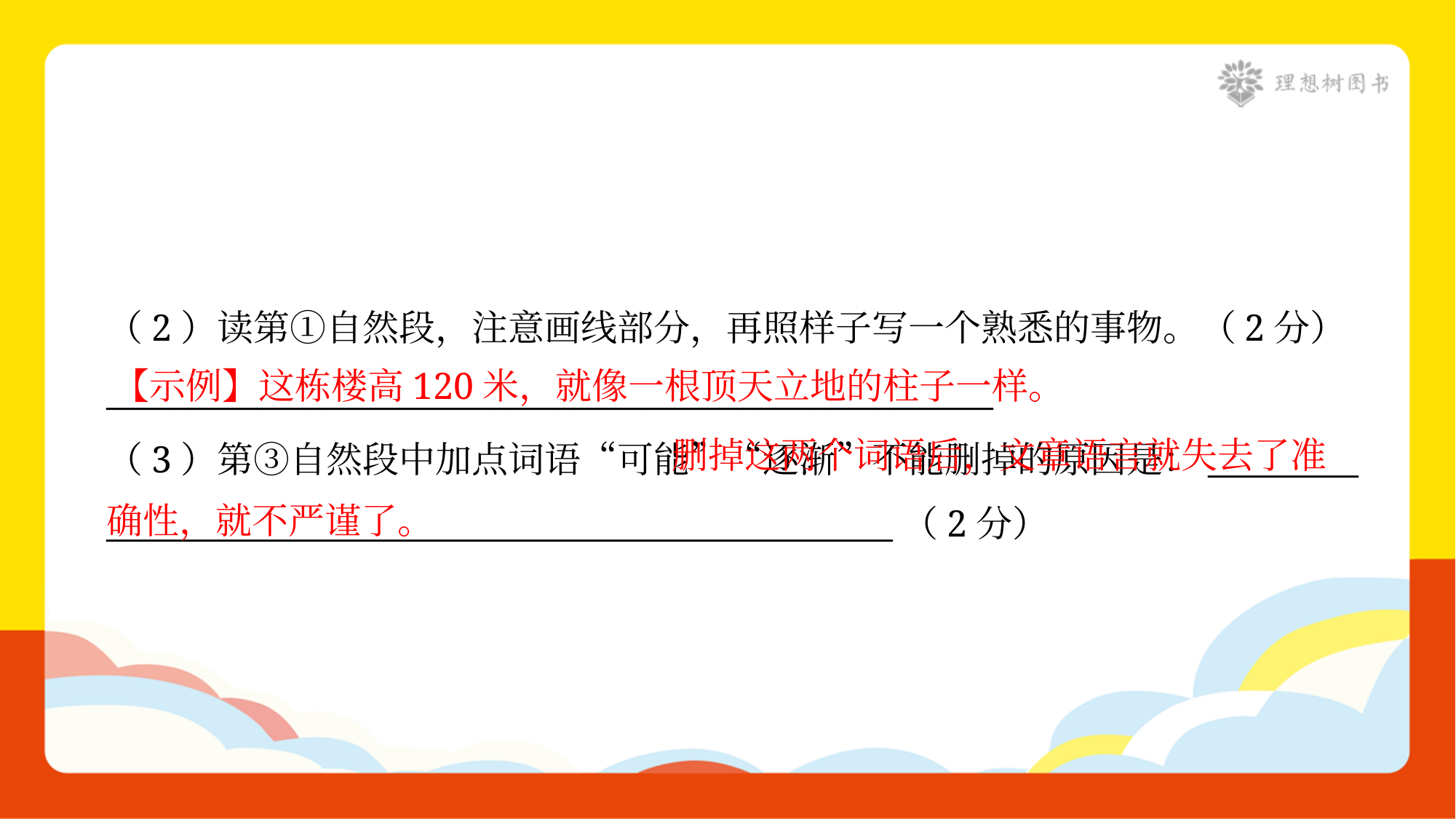

（2）读第①自然段，注意画线部分，再照样子写一个熟悉的事物。（2分）
_____________________________________________________
【示例】这栋楼高120米，就像一根顶天立地的柱子一样。
                                                            删掉这两个词语后，文章语言就失去了准确性，就不严谨了。
（3）第③自然段中加点词语“可能”“逐渐”不能删掉的原因是：_________
_______________________________________________（2分）